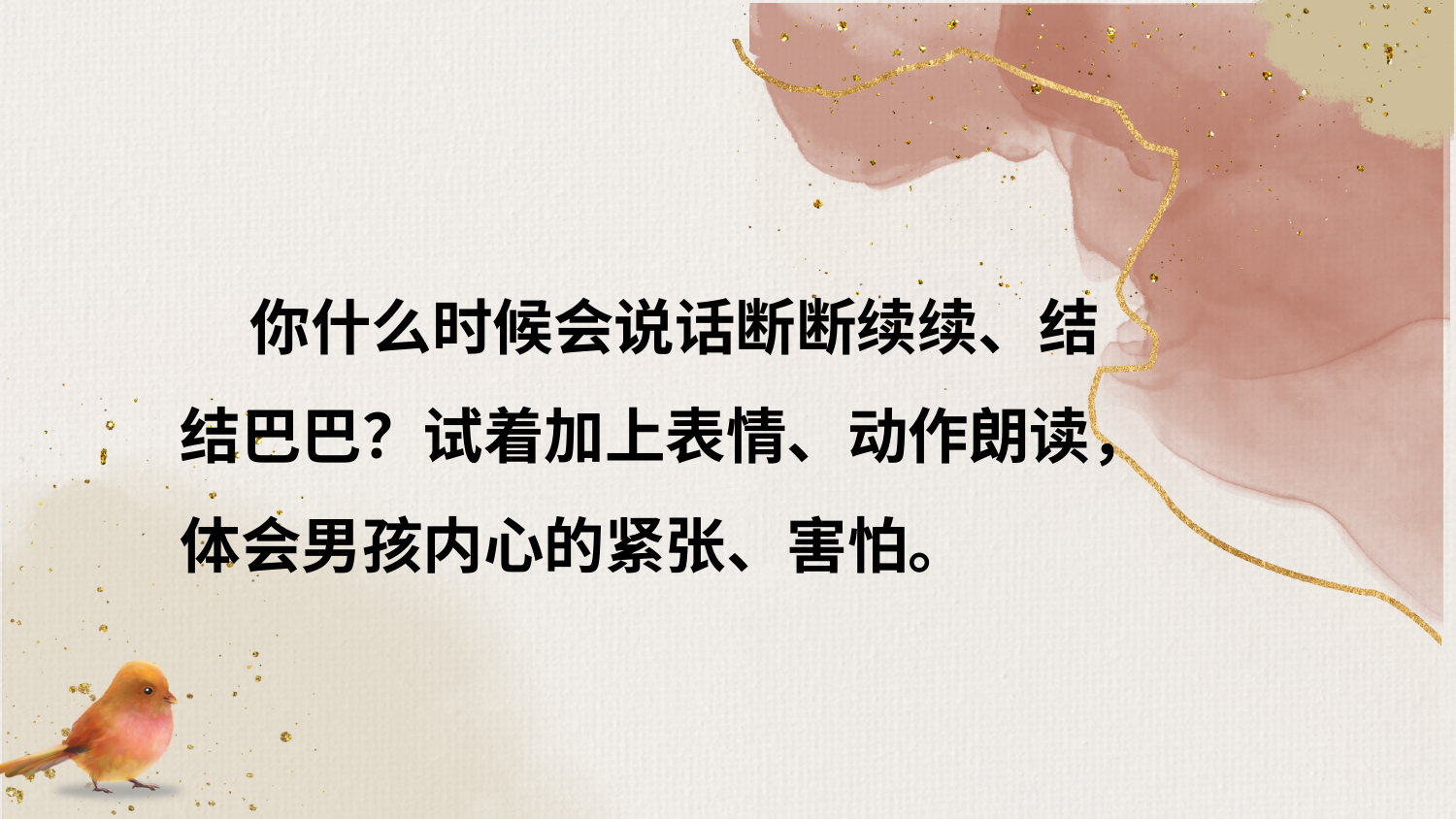

你什么时候会说话断断续续、结结巴巴？试着加上表情、动作朗读，体会男孩内心的紧张、害怕。